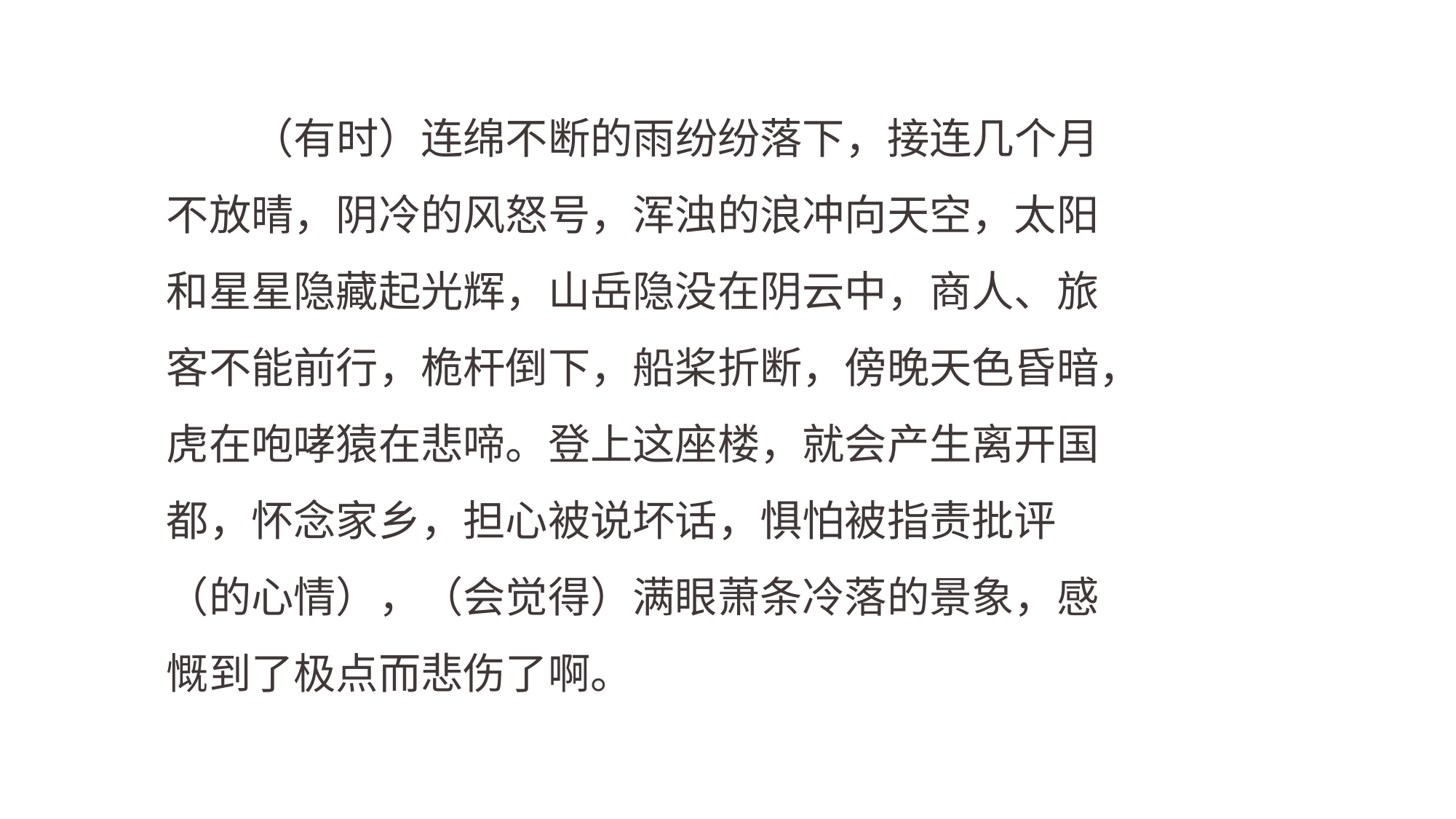

（有时）连绵不断的雨纷纷落下，接连几个月不放晴，阴冷的风怒号，浑浊的浪冲向天空，太阳和星星隐藏起光辉，山岳隐没在阴云中，商人、旅客不能前行，桅杆倒下，船桨折断，傍晚天色昏暗，虎在咆哮猿在悲啼。登上这座楼，就会产生离开国都，怀念家乡，担心被说坏话，惧怕被指责批评（的心情），（会觉得）满眼萧条冷落的景象，感慨到了极点而悲伤了啊。